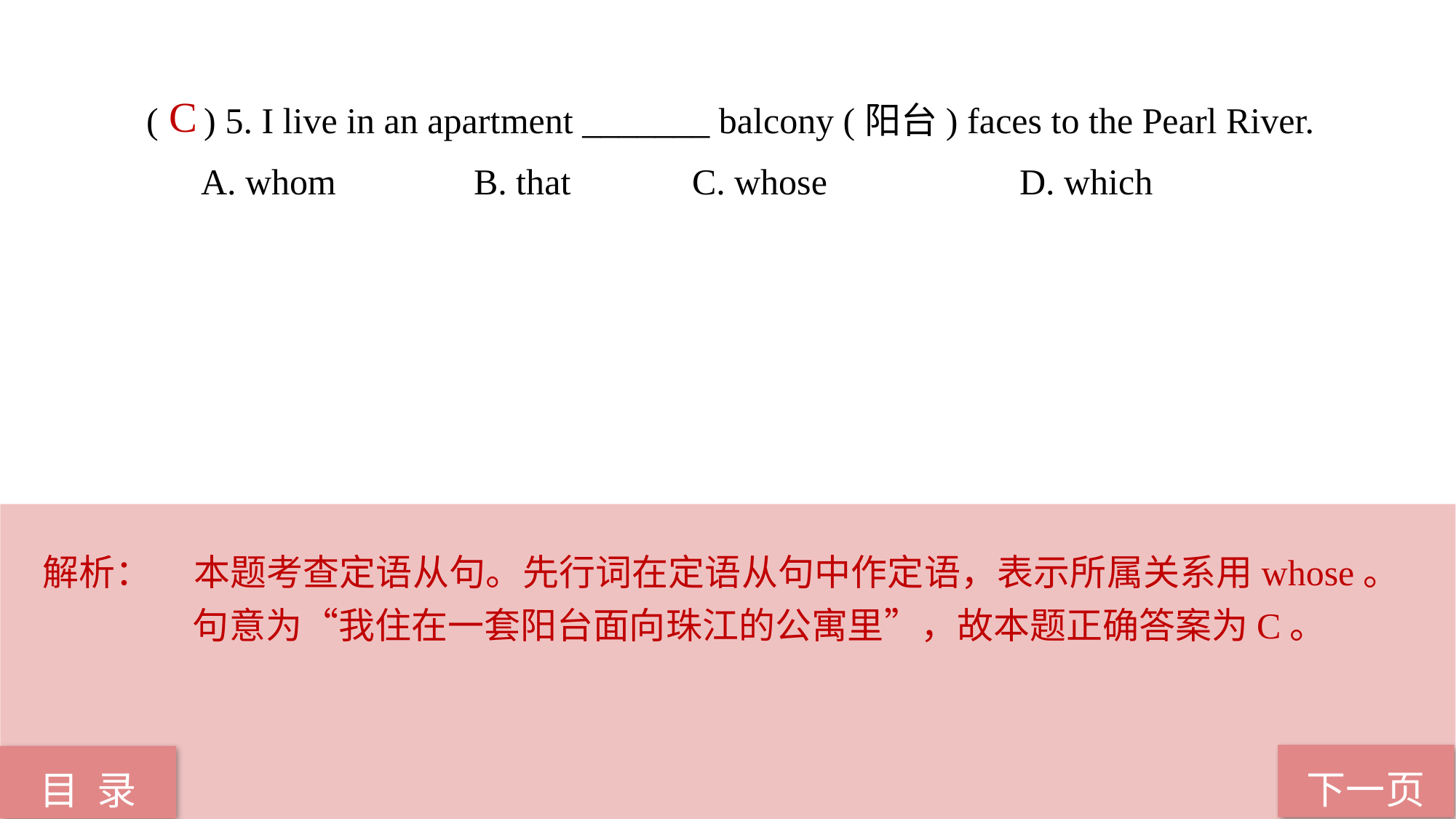

(     ) 5. I live in an apartment _______ balcony (阳台) faces to the Pearl River.
A. whom 		B. that 		C. whose 		D. which
  C
解析：	本题考查定语从句。先行词在定语从句中作定语，表示所属关系用whose。句意为“我住在一套阳台面向珠江的公寓里”，故本题正确答案为C。